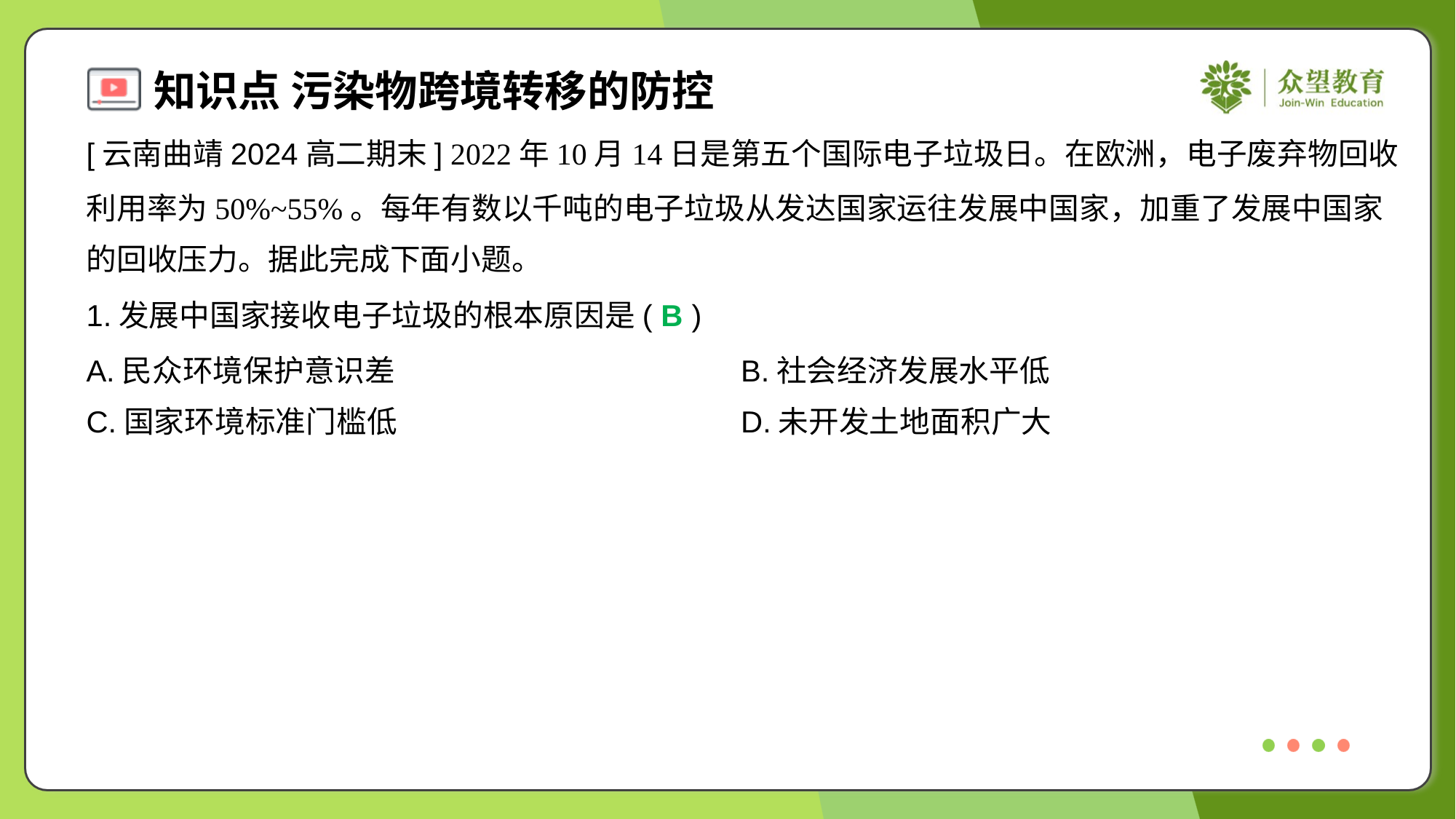

[云南曲靖2024高二期末] 2022年10月14日是第五个国际电子垃圾日。在欧洲，电子废弃物回收
利用率为50%~55%。每年有数以千吨的电子垃圾从发达国家运往发展中国家，加重了发展中国家
的回收压力。据此完成下面小题。
1.发展中国家接收电子垃圾的根本原因是(     )
B
A.民众环境保护意识差	B.社会经济发展水平低
C.国家环境标准门槛低	D.未开发土地面积广大